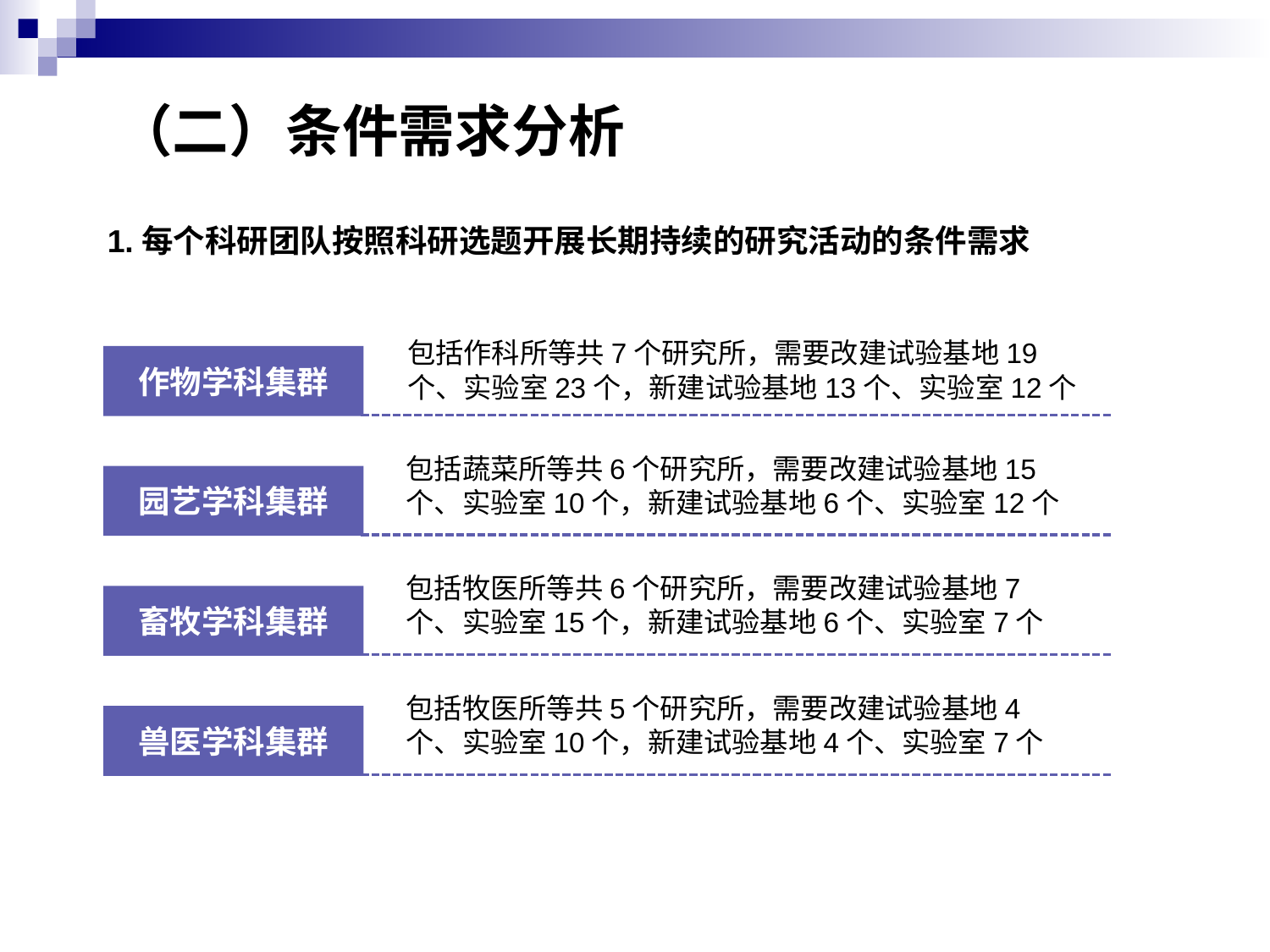

# （二）条件需求分析
1.每个科研团队按照科研选题开展长期持续的研究活动的条件需求
包括作科所等共7个研究所，需要改建试验基地19个、实验室23个，新建试验基地13个、实验室12个
作物学科集群
包括蔬菜所等共6个研究所，需要改建试验基地15个、实验室10个，新建试验基地6个、实验室12个
园艺学科集群
包括牧医所等共6个研究所，需要改建试验基地7个、实验室15个，新建试验基地6个、实验室7个
畜牧学科集群
包括牧医所等共5个研究所，需要改建试验基地4个、实验室10个，新建试验基地4个、实验室7个
兽医学科集群